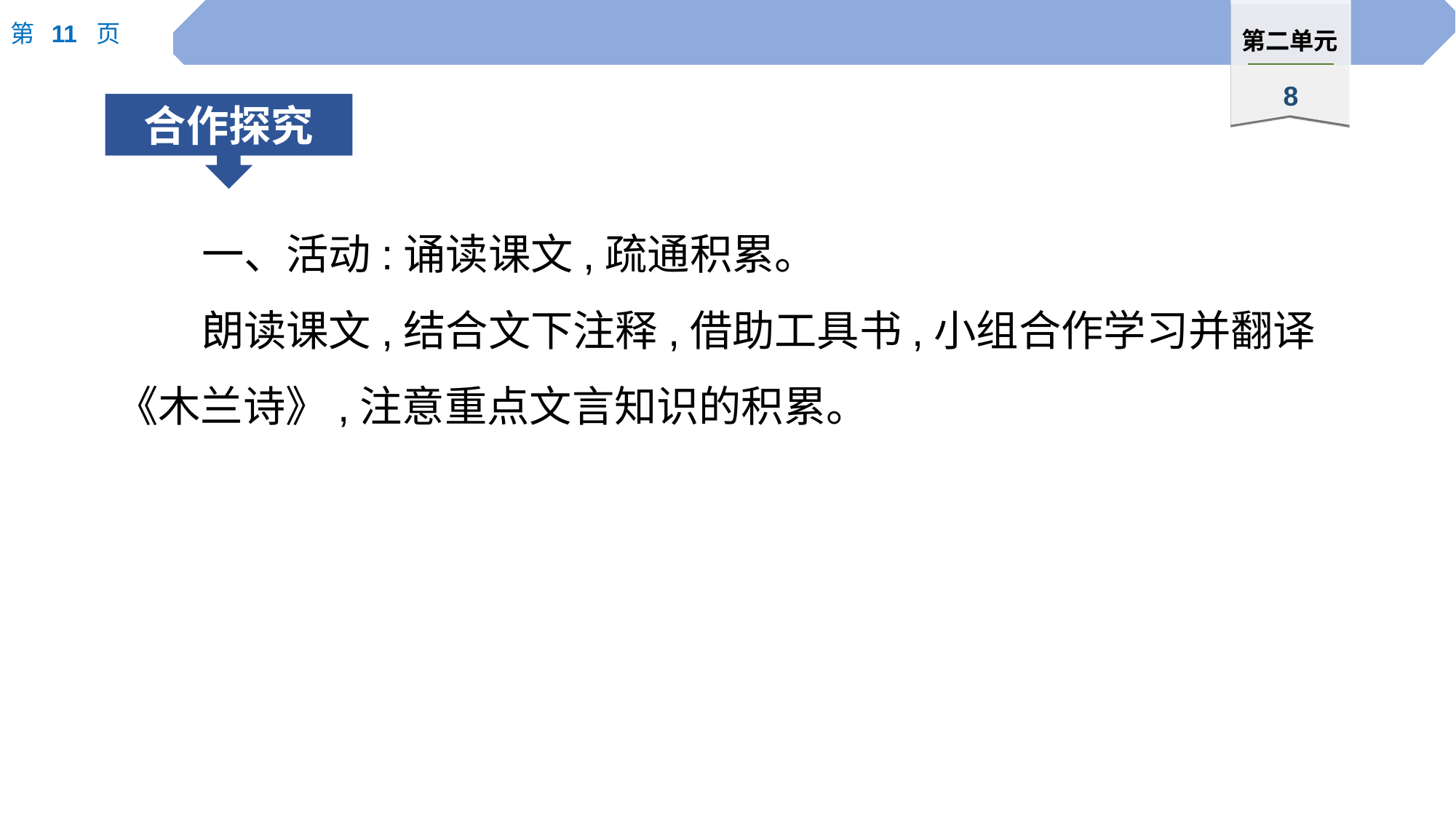

一、活动:诵读课文,疏通积累。
朗读课文,结合文下注释,借助工具书,小组合作学习并翻译《木兰诗》,注意重点文言知识的积累。